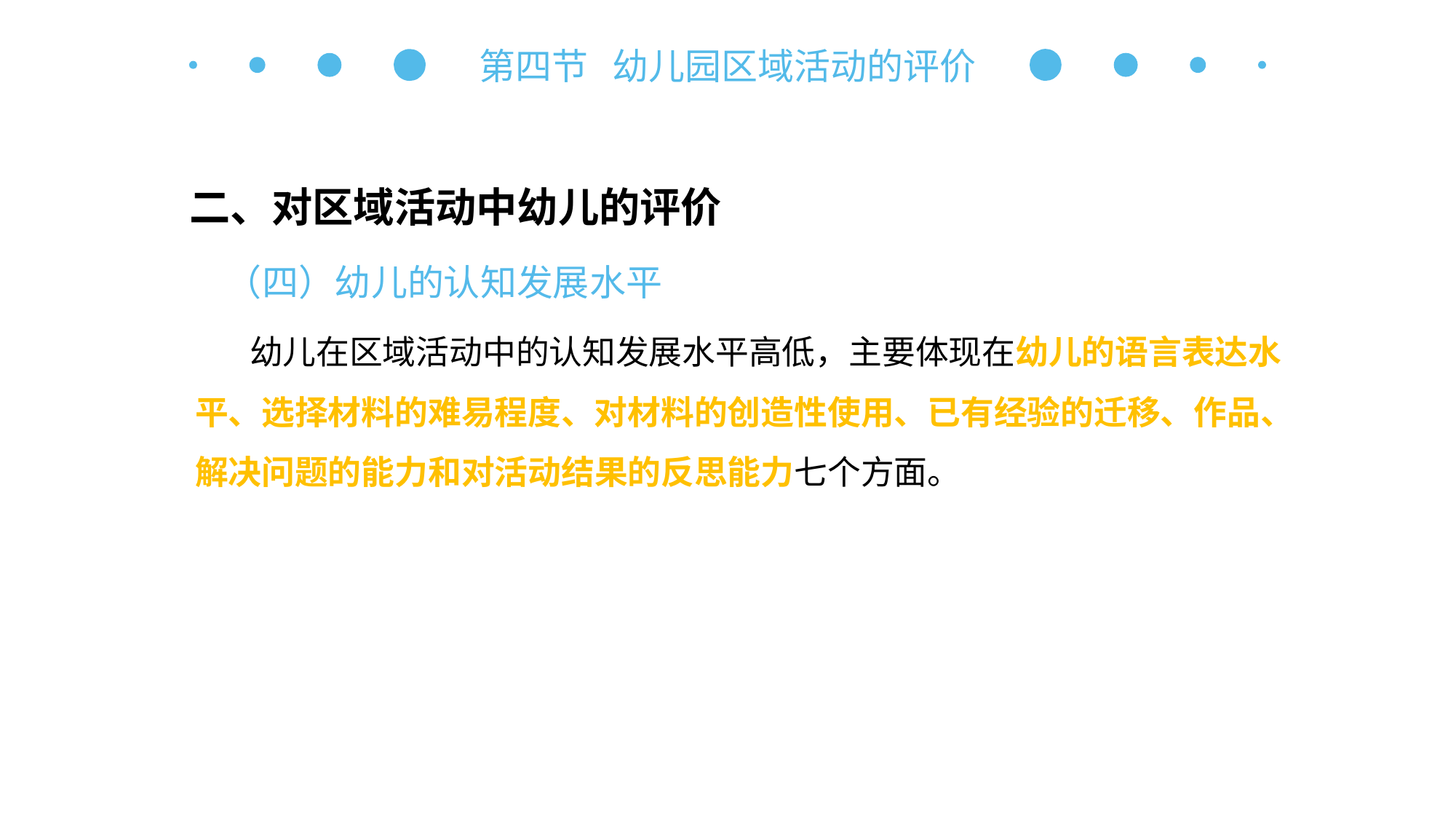

第四节   幼儿园区域活动的评价

二、对区域活动中幼儿的评价
（四）幼儿的认知发展水平
幼儿在区域活动中的认知发展水平高低，主要体现在幼儿的语言表达水平、选择材料的难易程度、对材料的创造性使用、已有经验的迁移、作品、解决问题的能力和对活动结果的反思能力七个方面。